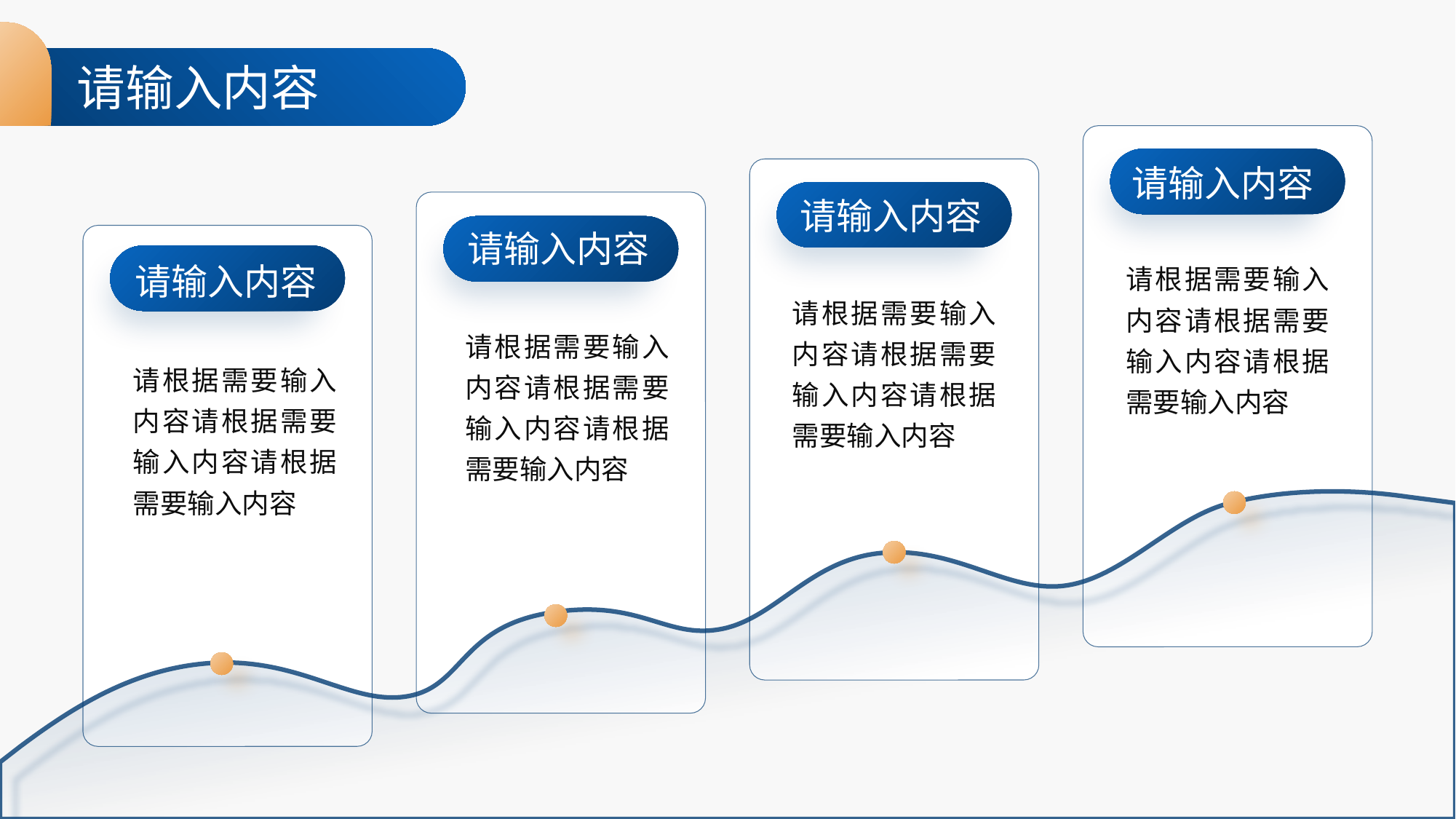

请输入内容

请输入内容

请输入内容

请输入内容

请根据需要输入内容请根据需要输入内容请根据需要输入内容
请输入内容
请根据需要输入内容请根据需要输入内容请根据需要输入内容
请根据需要输入内容请根据需要输入内容请根据需要输入内容
请根据需要输入内容请根据需要输入内容请根据需要输入内容